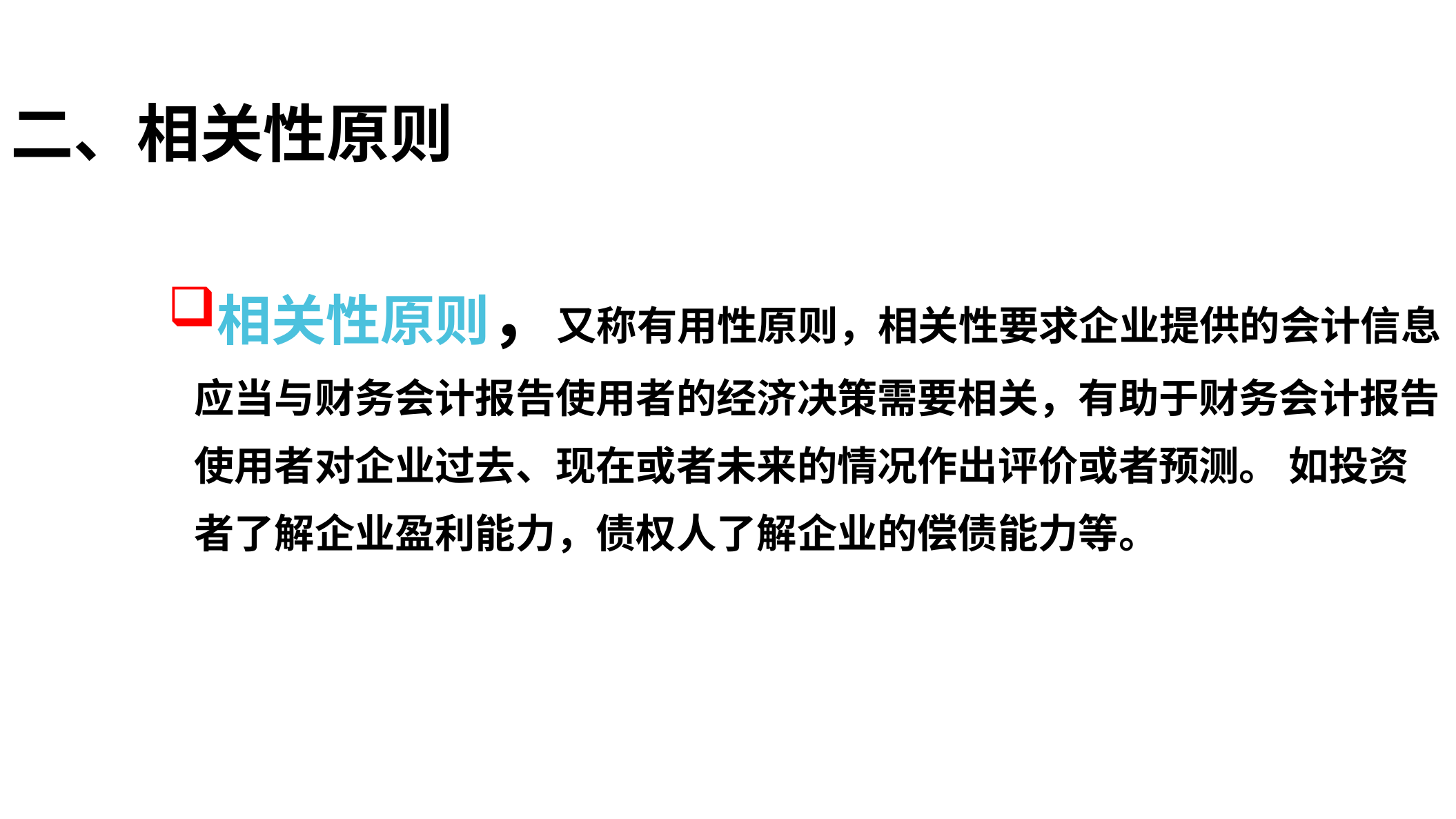

二、相关性原则
相关性原则，又称有用性原则，相关性要求企业提供的会计信息应当与财务会计报告使用者的经济决策需要相关，有助于财务会计报告使用者对企业过去、现在或者未来的情况作出评价或者预测。 如投资者了解企业盈利能力，债权人了解企业的偿债能力等。
53